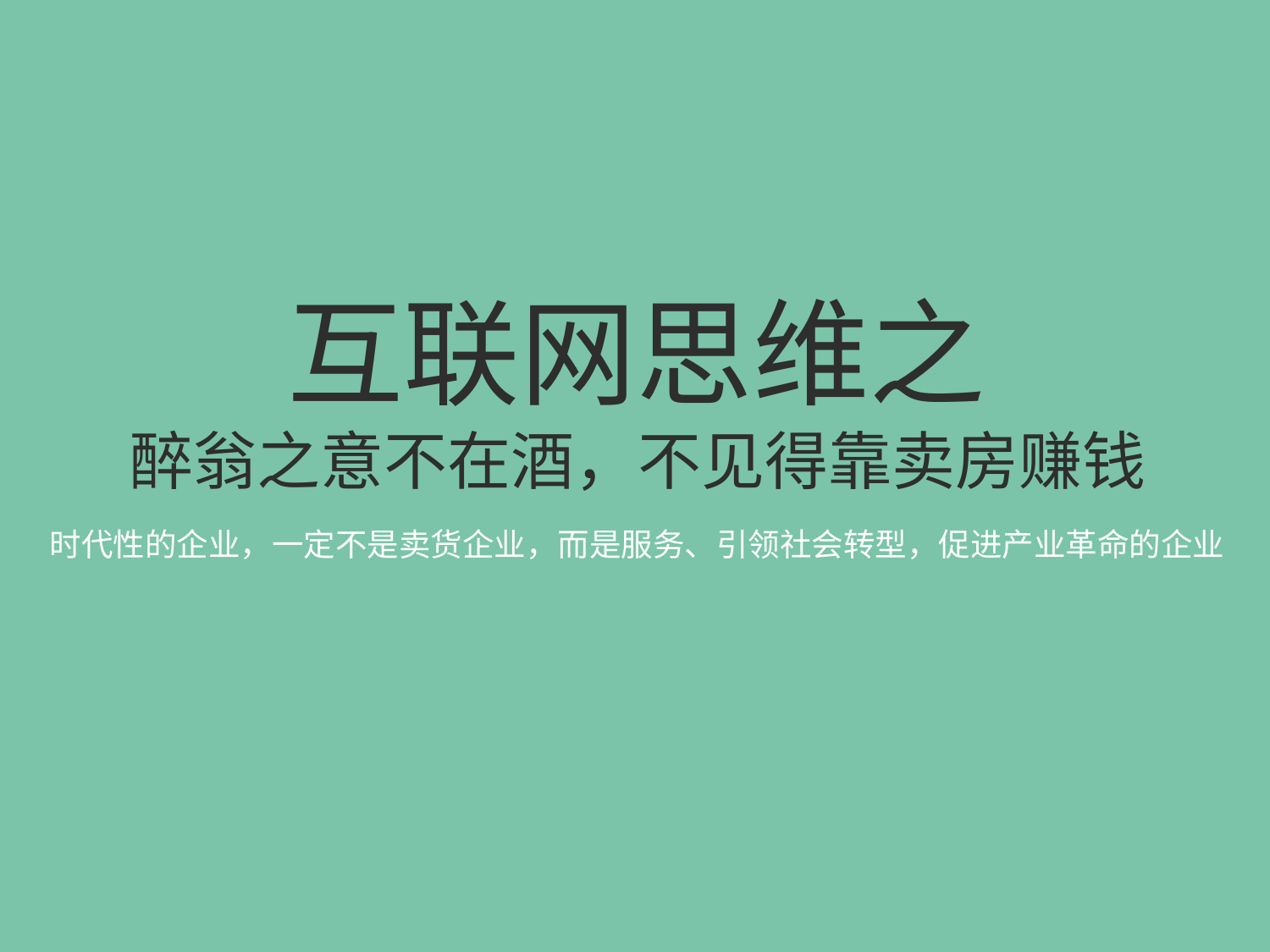

互联网思维之
醉翁之意不在酒，不见得靠卖房赚钱
时代性的企业，一定不是卖货企业，而是服务、引领社会转型，促进产业革命的企业